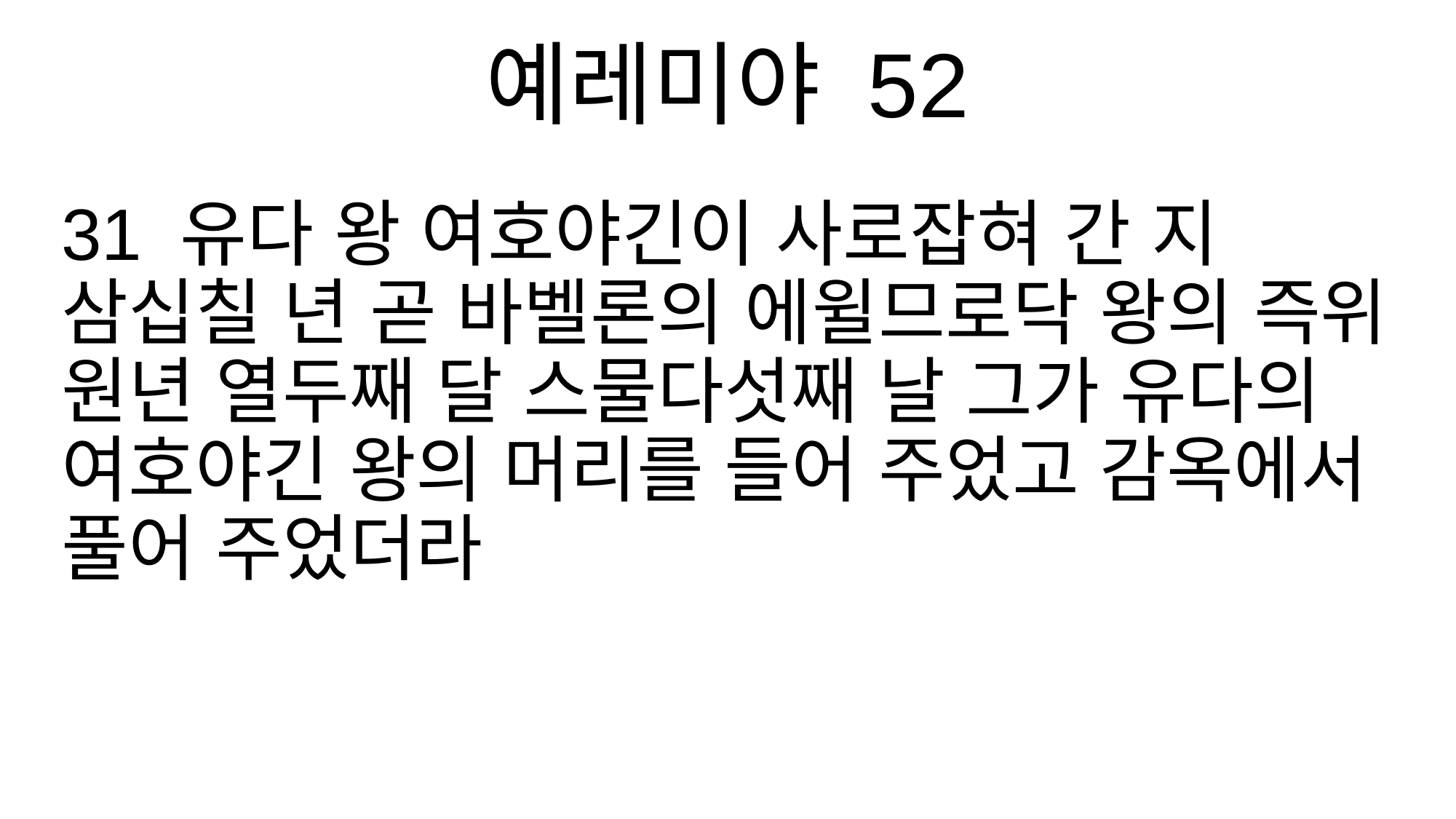

예레미야 52
31 유다 왕 여호야긴이 사로잡혀 간 지 삼십칠 년 곧 바벨론의 에윌므로닥 왕의 즉위 원년 열두째 달 스물다섯째 날 그가 유다의 여호야긴 왕의 머리를 들어 주었고 감옥에서 풀어 주었더라